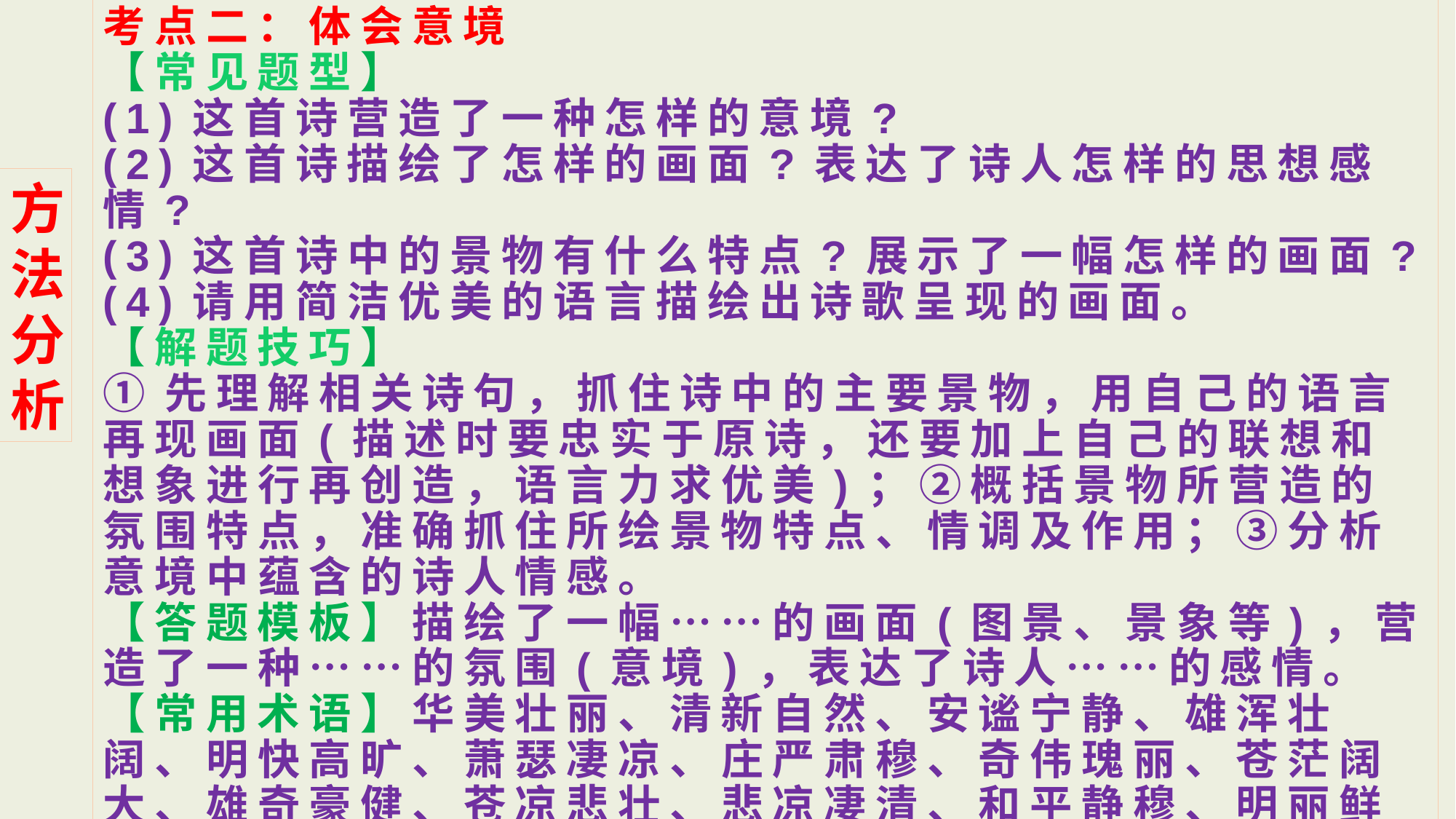

考点二：体会意境
【常见题型】
(1)这首诗营造了一种怎样的意境?
(2)这首诗描绘了怎样的画面?表达了诗人怎样的思想感情?
(3)这首诗中的景物有什么特点?展示了一幅怎样的画面?
(4)请用简洁优美的语言描绘出诗歌呈现的画面。
【解题技巧】
①先理解相关诗句，抓住诗中的主要景物，用自己的语言再现画面(描述时要忠实于原诗，还要加上自己的联想和想象进行再创造，语言力求优美)；②概括景物所营造的氛围特点，准确抓住所绘景物特点、情调及作用；③分析意境中蕴含的诗人情感。
【答题模板】描绘了一幅……的画面(图景、景象等)，营造了一种……的氛围(意境)，表达了诗人……的感情。
【常用术语】华美壮丽、清新自然、安谧宁静、雄浑壮阔、明快高旷、萧瑟凄凉、庄严肃穆、奇伟瑰丽、苍茫阔大、雄奇豪健、苍凉悲壮、悲凉凄清、和平静穆、明丽鲜艳、孤寂冷清……
方法分析